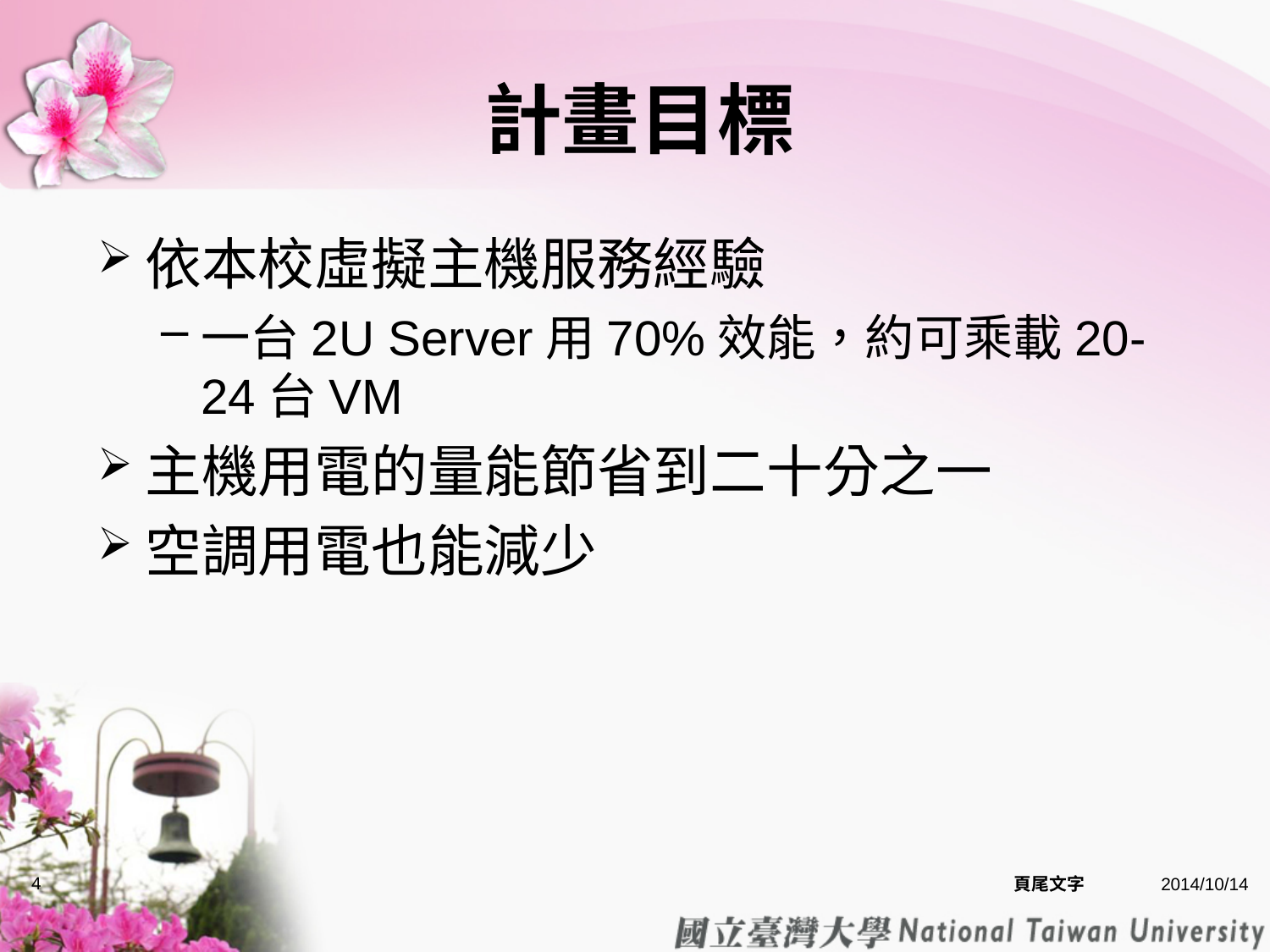

# 計畫目標
依本校虛擬主機服務經驗
一台2U Server用70%效能，約可乘載20-24台VM
主機用電的量能節省到二十分之一
空調用電也能減少
4
頁尾文字
2014/10/14